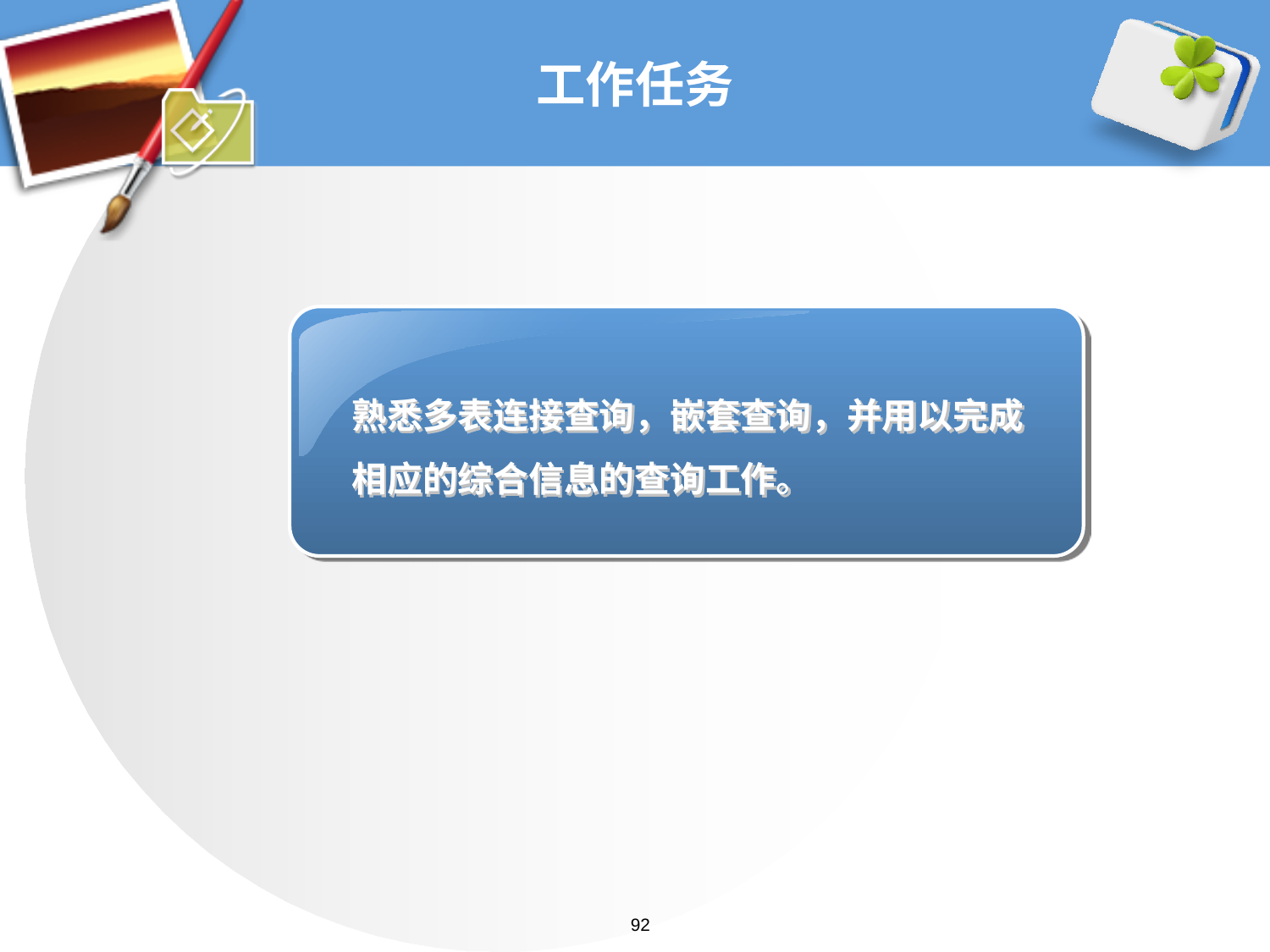

# 工作任务

熟悉多表连接查询，嵌套查询，并用以完成相应的综合信息的查询工作。
92